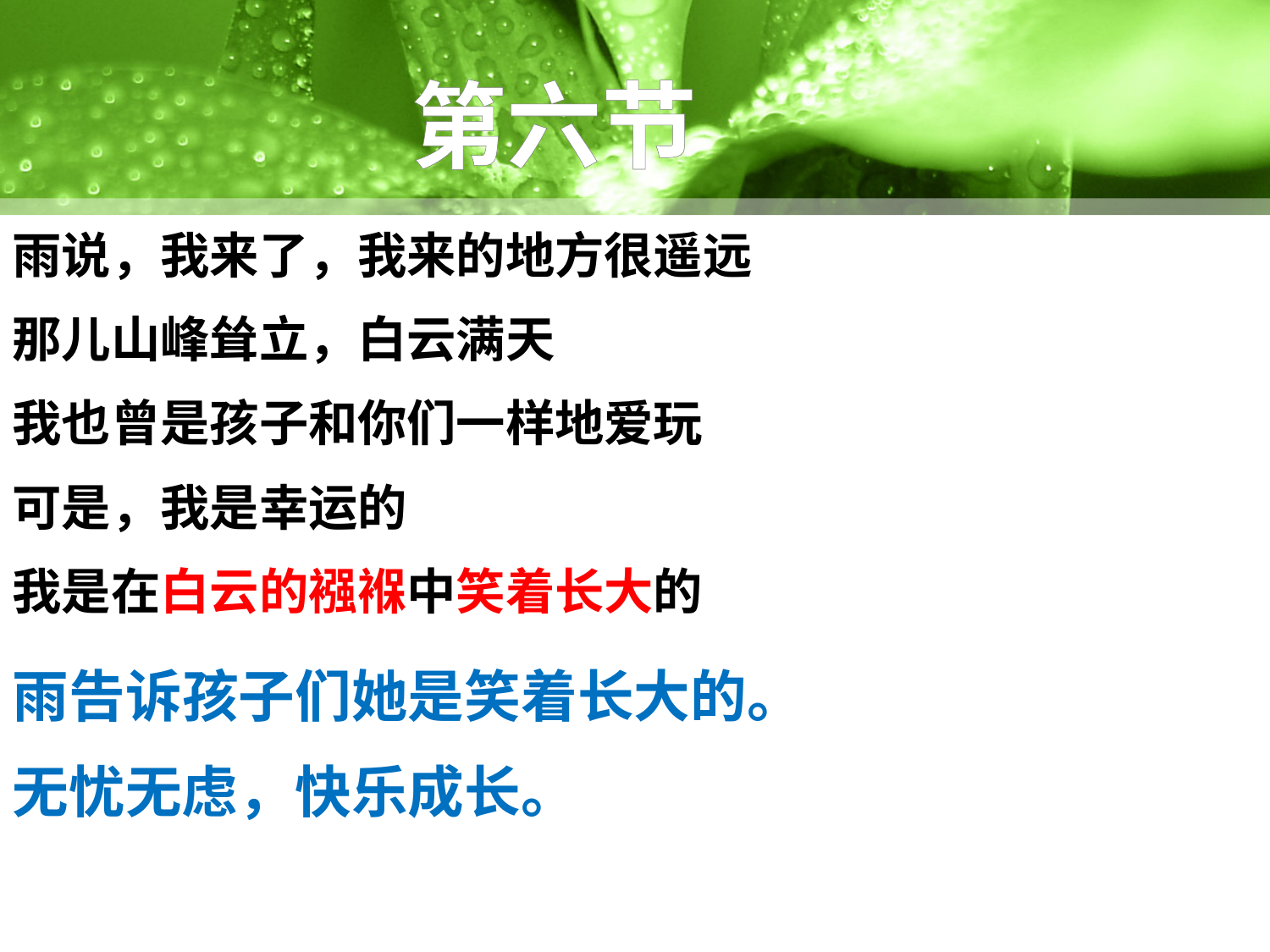

第六节
雨说，我来了，我来的地方很遥远
那儿山峰耸立，白云满天
我也曾是孩子和你们一样地爱玩
可是，我是幸运的
我是在白云的襁褓中笑着长大的

雨告诉孩子们她是笑着长大的。
无忧无虑，快乐成长。